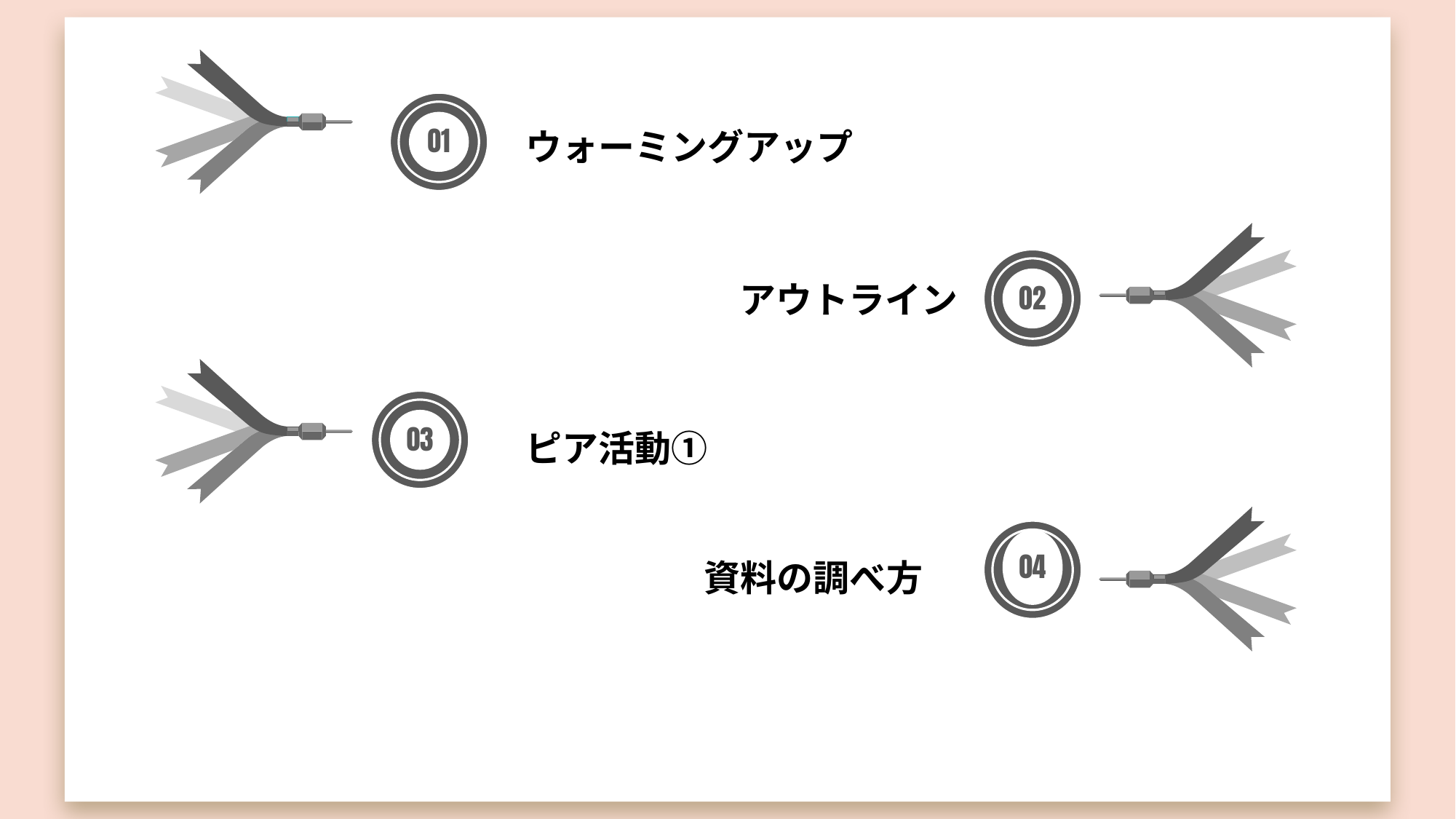

01
ウォーミングアップ

アウトライン
02

03
ピア活動①

04
資料の調べ方